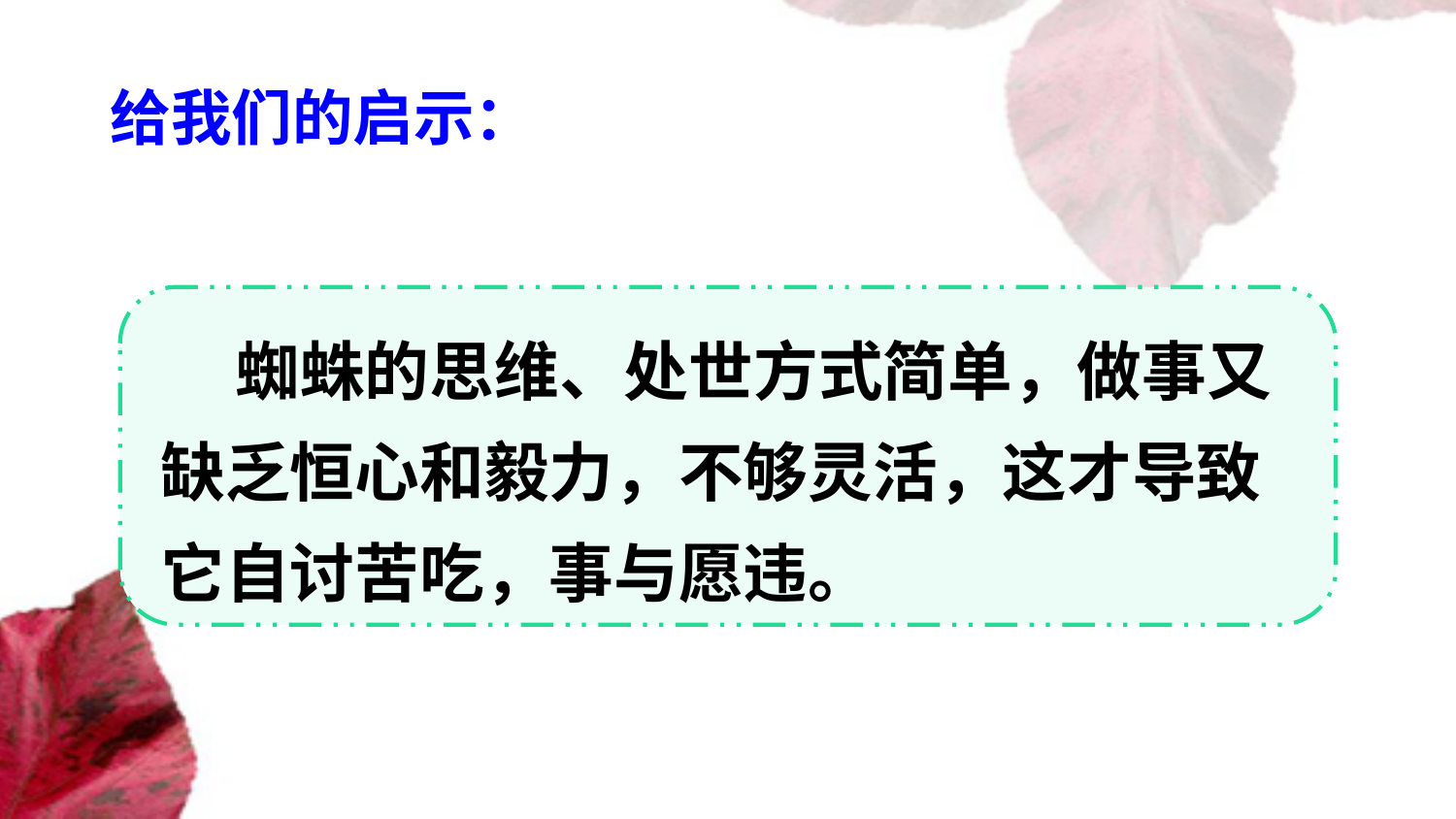

给我们的启示：

    蜘蛛的思维、处世方式简单，做事又缺乏恒心和毅力，不够灵活，这才导致它自讨苦吃，事与愿违。